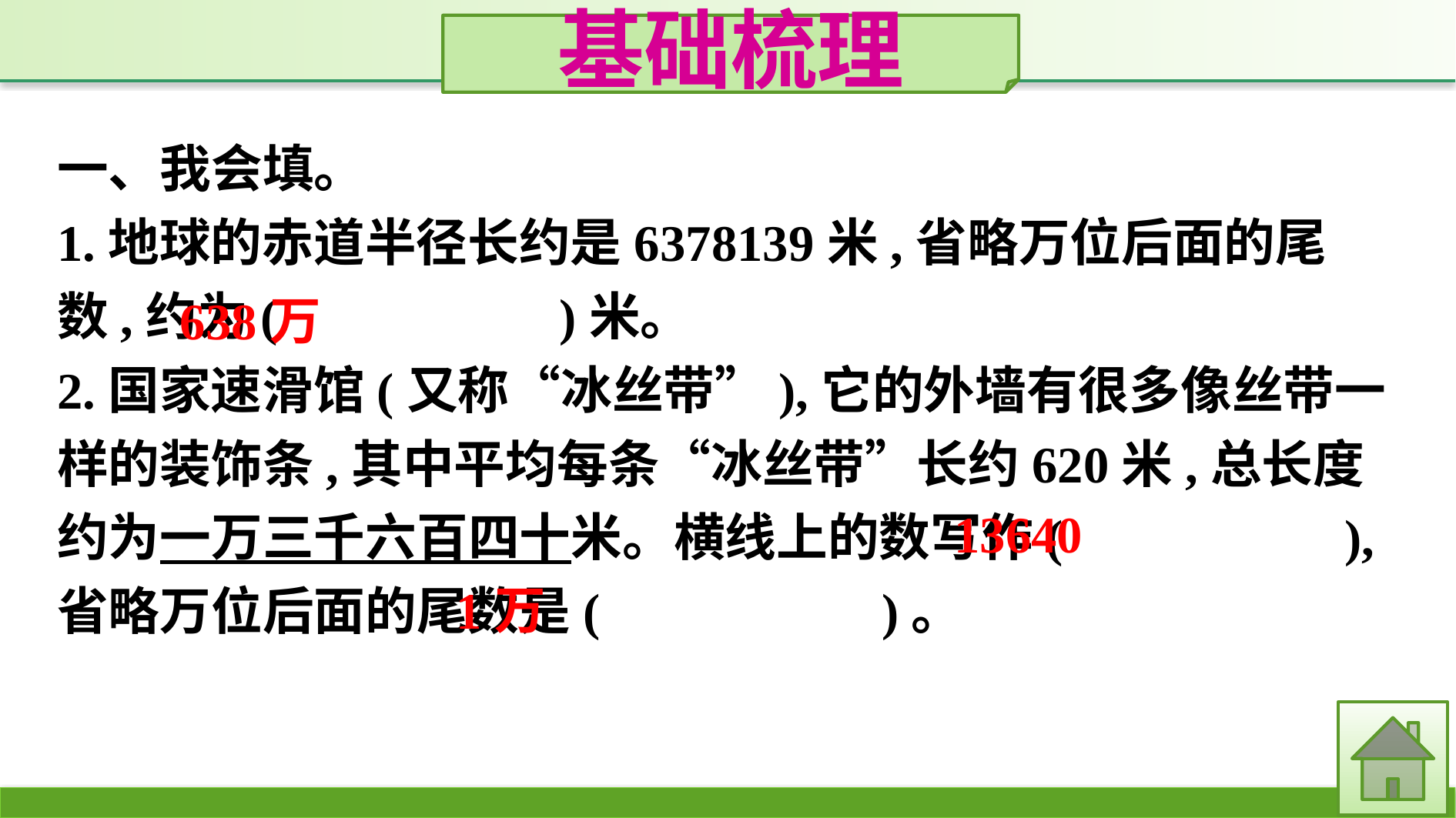

基础梳理
一、我会填。
1.地球的赤道半径长约是6378139米,省略万位后面的尾数,约为(　　　　　)米。
2.国家速滑馆(又称“冰丝带”),它的外墙有很多像丝带一样的装饰条,其中平均每条“冰丝带”长约620米,总长度约为一万三千六百四十米。横线上的数写作(　　　　　),省略万位后面的尾数是(　　　　　)。

638万
13640
1万